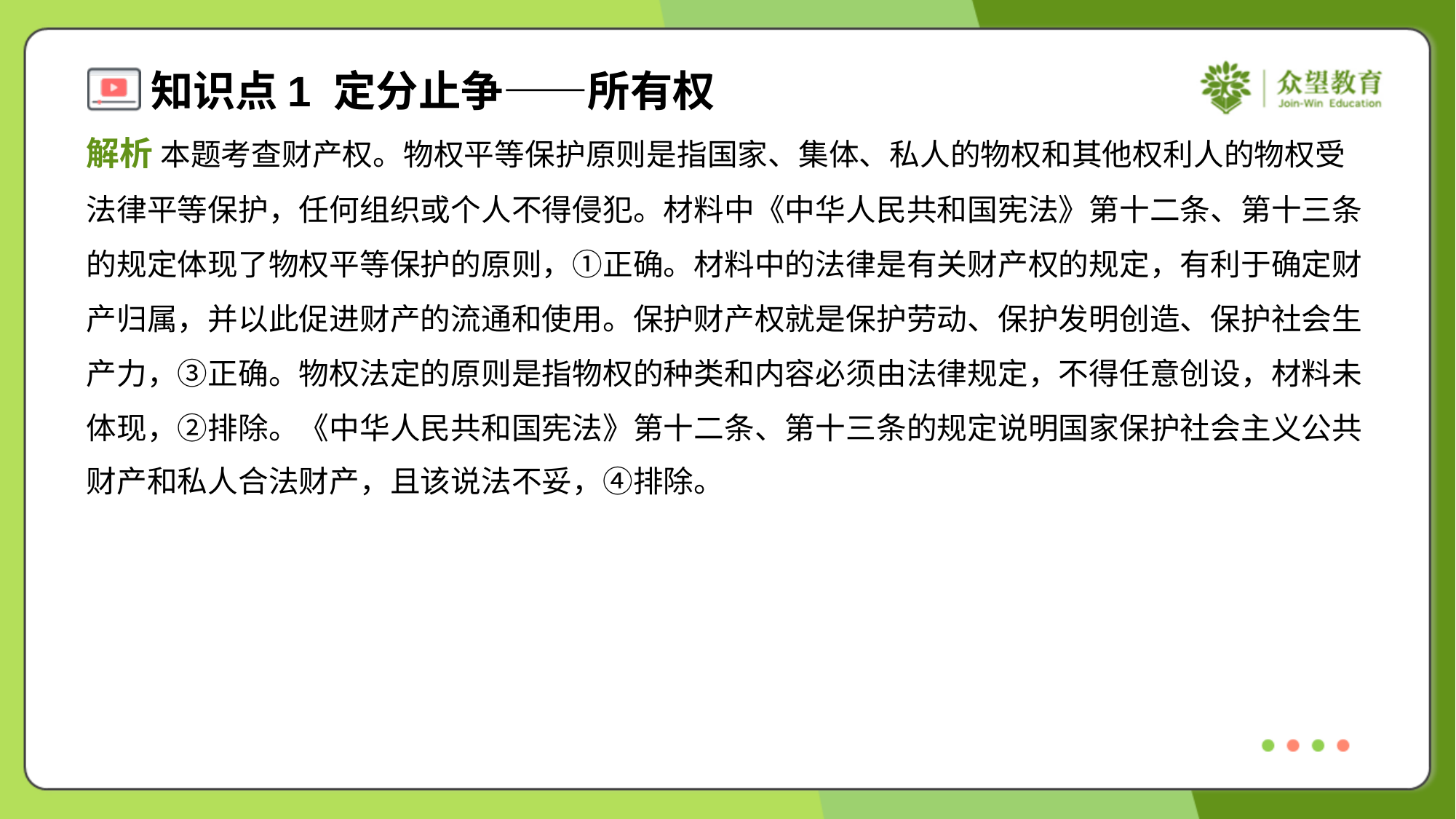

解析 本题考查财产权。物权平等保护原则是指国家、集体、私人的物权和其他权利人的物权受
法律平等保护，任何组织或个人不得侵犯。材料中《中华人民共和国宪法》第十二条、第十三条
的规定体现了物权平等保护的原则，①正确。材料中的法律是有关财产权的规定，有利于确定财
产归属，并以此促进财产的流通和使用。保护财产权就是保护劳动、保护发明创造、保护社会生
产力，③正确。物权法定的原则是指物权的种类和内容必须由法律规定，不得任意创设，材料未
体现，②排除。《中华人民共和国宪法》第十二条、第十三条的规定说明国家保护社会主义公共
财产和私人合法财产，且该说法不妥，④排除。